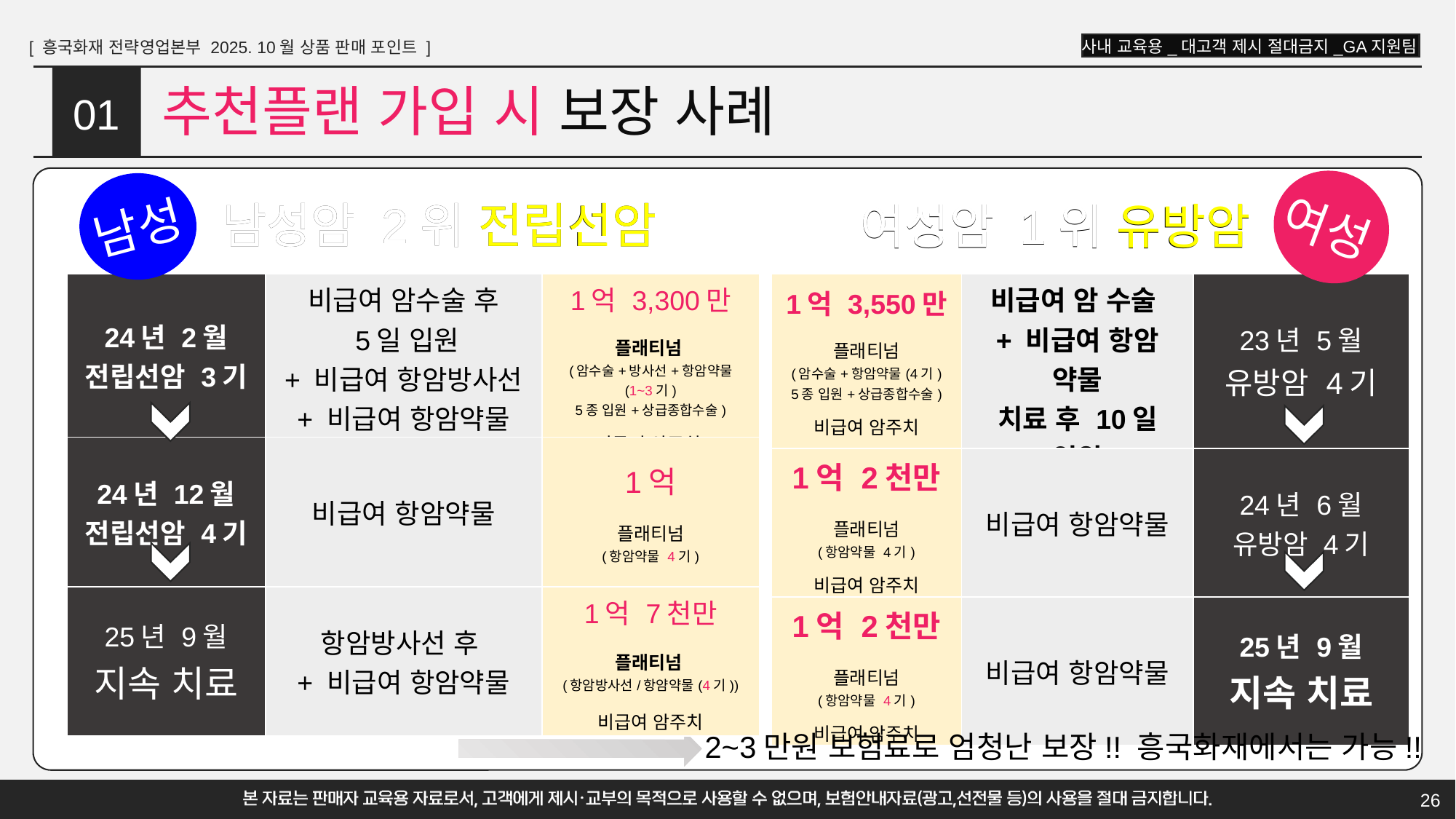

추천플랜 가입 시 보장 사례
01

남성암 2위 전립선암
남성암 2위 전립선암
여성암 1위 유방암
여성암 1위 유방암
남성
여성
| 24년 2월 전립선암 3기 | 비급여 암수술 후 5일 입원 + 비급여 항암방사선 + 비급여 항암약물 | 1억 3,300만 플래티넘 (암수술+방사선+항암약물 (1~3기) 5종 입원+상급종합수술) 비급여 암주치 |
| --- | --- | --- |
| 24년 12월 전립선암 4기 | 비급여 항암약물 | 1억 플래티넘 (항암약물 4기) |
| 25년 9월 지속 치료 | 항암방사선 후 + 비급여 항암약물 | 1억 7천만 플래티넘 (항암방사선/항얌약물(4기)) 비급여 암주치 |
| 1억 3,550만 플래티넘 (암수술+항암약물(4기) 5종 입원+상급종합수술) 비급여 암주치 | 비급여 암 수술 + 비급여 항암 약물 치료 후 10일 입원 | 23년 5월 유방암 4기 |
| --- | --- | --- |
| 1억 2천만 플래티넘 (항암약물 4기) 비급여 암주치 | 비급여 항암약물 | 24년 6월 유방암 4기 |
| 1억 2천만 플래티넘 (항암약물 4기) 비급여 암주치 | 비급여 항암약물 | 25년 9월 지속 치료 |

2~3만원 보험료로 엄청난 보장!! 흥국화재에서는 가능!!

26